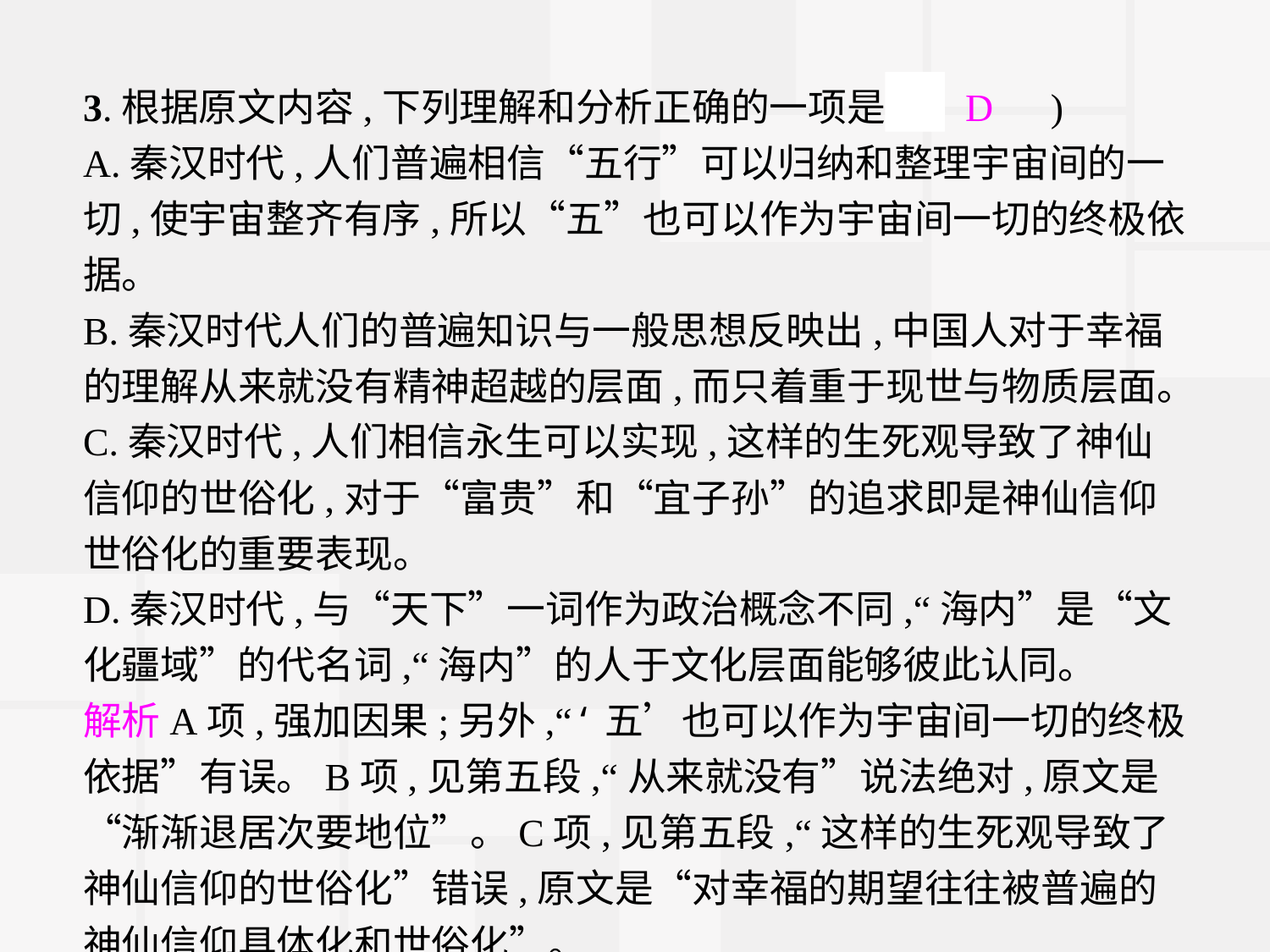

3.根据原文内容,下列理解和分析正确的一项是(　D　)
A.秦汉时代,人们普遍相信“五行”可以归纳和整理宇宙间的一切,使宇宙整齐有序,所以“五”也可以作为宇宙间一切的终极依据。
B.秦汉时代人们的普遍知识与一般思想反映出,中国人对于幸福的理解从来就没有精神超越的层面,而只着重于现世与物质层面。
C.秦汉时代,人们相信永生可以实现,这样的生死观导致了神仙信仰的世俗化,对于“富贵”和“宜子孙”的追求即是神仙信仰世俗化的重要表现。
D.秦汉时代,与“天下”一词作为政治概念不同,“海内”是“文化疆域”的代名词,“海内”的人于文化层面能够彼此认同。
解析A项,强加因果;另外,“‘五’也可以作为宇宙间一切的终极依据”有误。B项,见第五段,“从来就没有”说法绝对,原文是“渐渐退居次要地位”。C项,见第五段,“这样的生死观导致了神仙信仰的世俗化”错误,原文是“对幸福的期望往往被普遍的神仙信仰具体化和世俗化”。